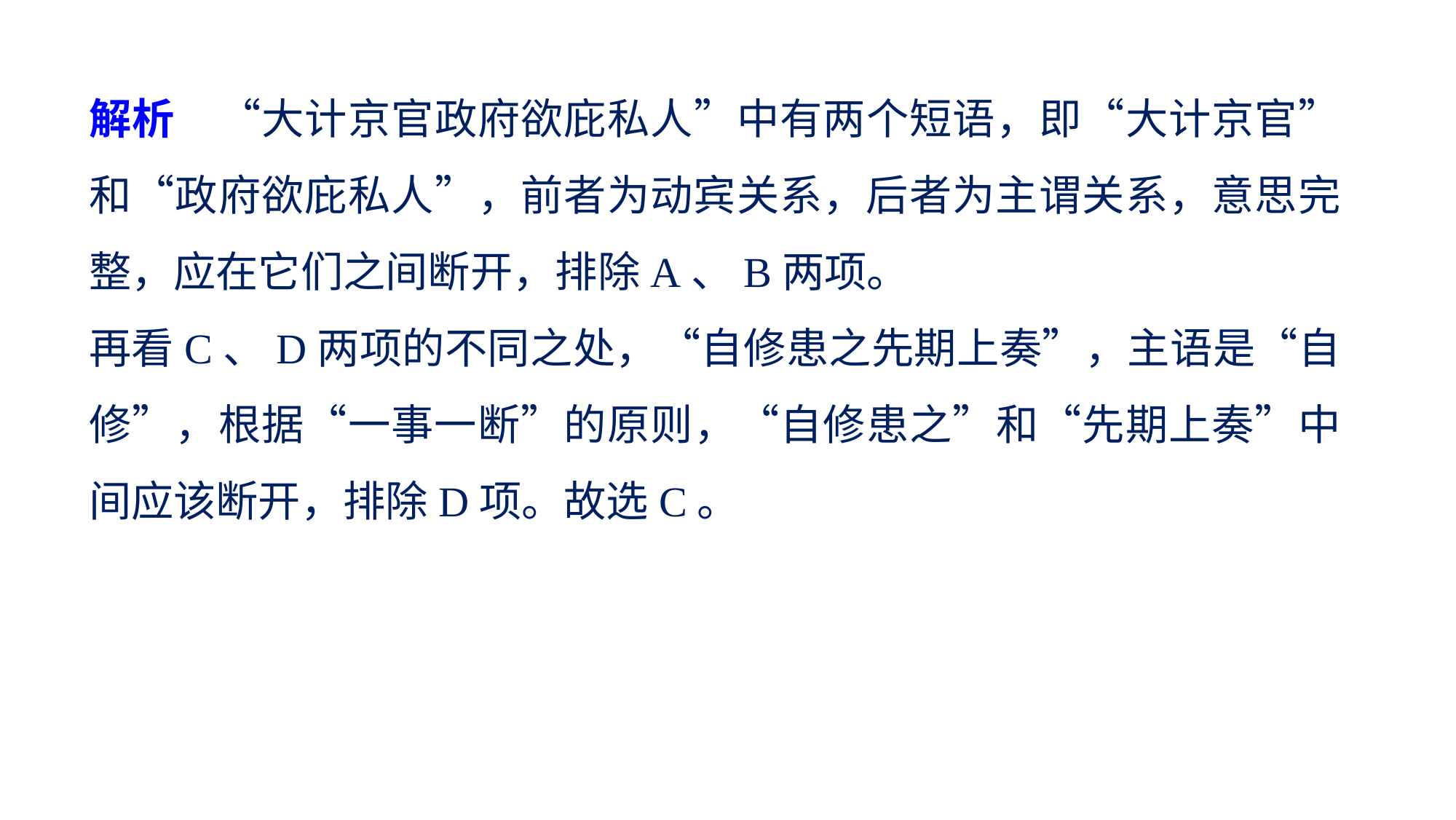

解析　“大计京官政府欲庇私人”中有两个短语，即“大计京官”和“政府欲庇私人”，前者为动宾关系，后者为主谓关系，意思完整，应在它们之间断开，排除A、B两项。
再看C、D两项的不同之处，“自修患之先期上奏”，主语是“自修”，根据“一事一断”的原则，“自修患之”和“先期上奏”中间应该断开，排除D项。故选C。